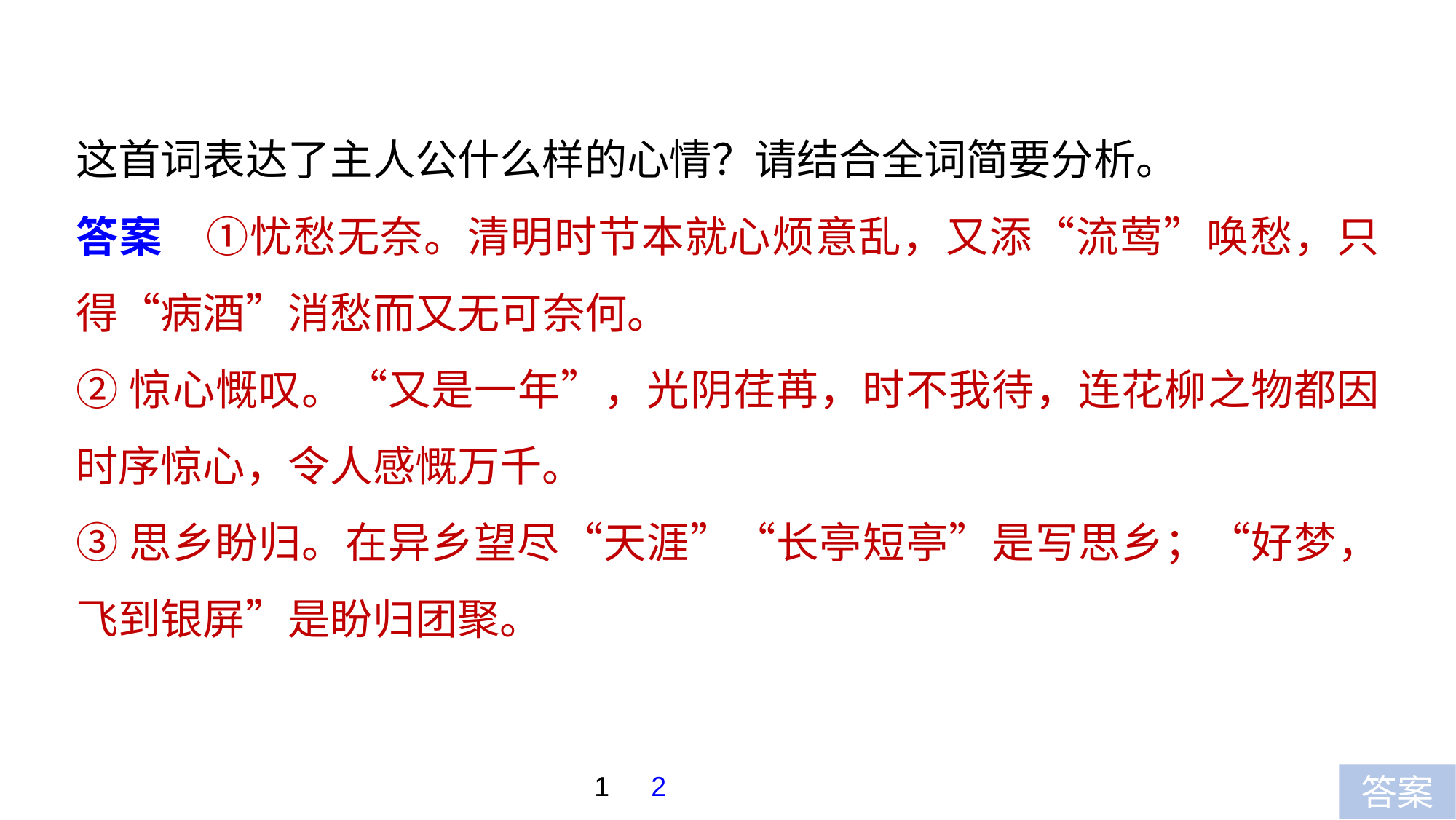

这首词表达了主人公什么样的心情？请结合全词简要分析。
答案　①忧愁无奈。清明时节本就心烦意乱，又添“流莺”唤愁，只得“病酒”消愁而又无可奈何。
②惊心慨叹。“又是一年”，光阴荏苒，时不我待，连花柳之物都因时序惊心，令人感慨万千。
③思乡盼归。在异乡望尽“天涯”“长亭短亭”是写思乡；“好梦，飞到银屏”是盼归团聚。
1
2
答案